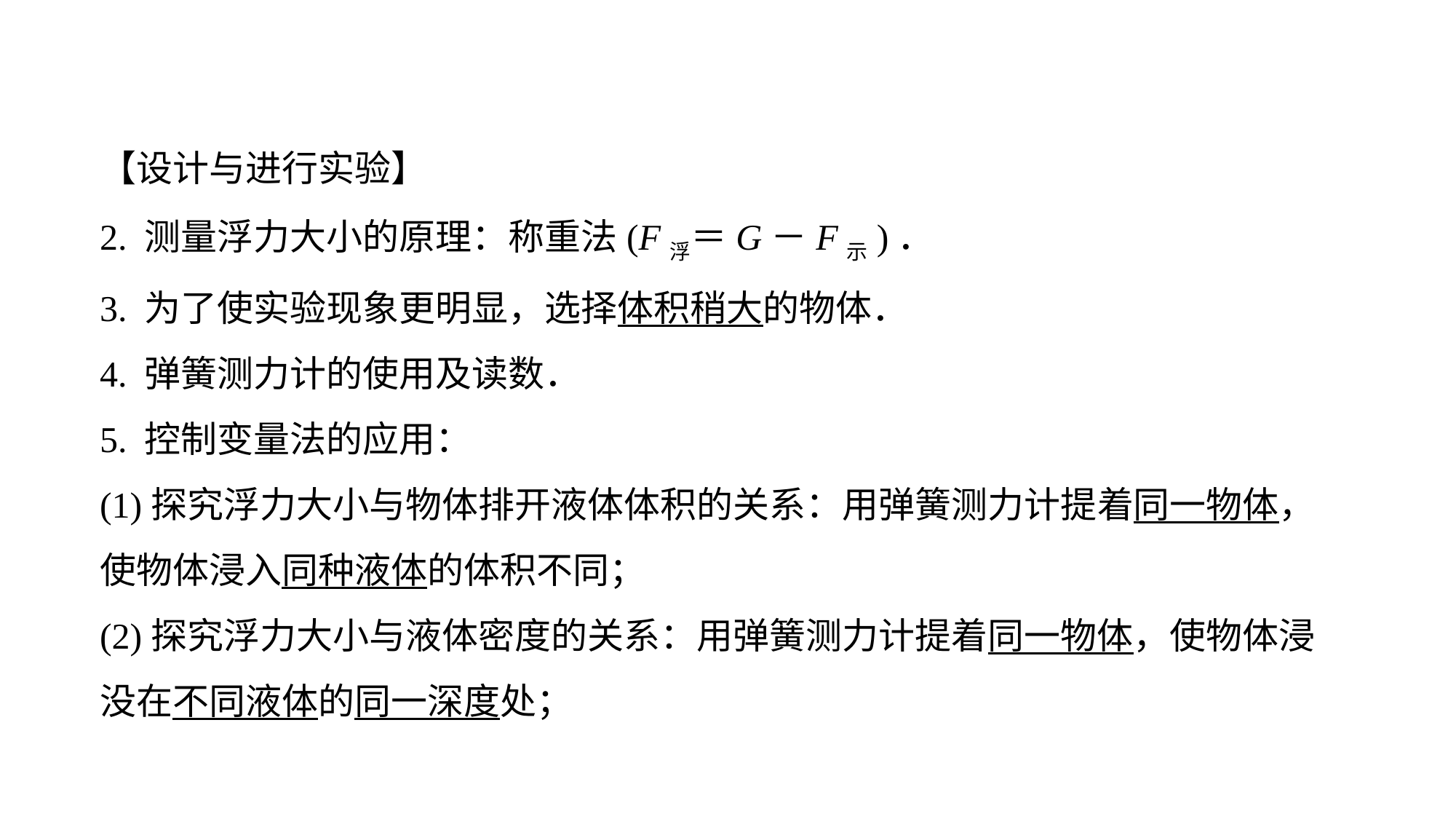

【设计与进行实验】
2. 测量浮力大小的原理：称重法(F浮＝G－F示)．
3. 为了使实验现象更明显，选择体积稍大的物体．
4. 弹簧测力计的使用及读数．
5. 控制变量法的应用：
(1)探究浮力大小与物体排开液体体积的关系：用弹簧测力计提着同一物体，使物体浸入同种液体的体积不同；
(2)探究浮力大小与液体密度的关系：用弹簧测力计提着同一物体，使物体浸没在不同液体的同一深度处；